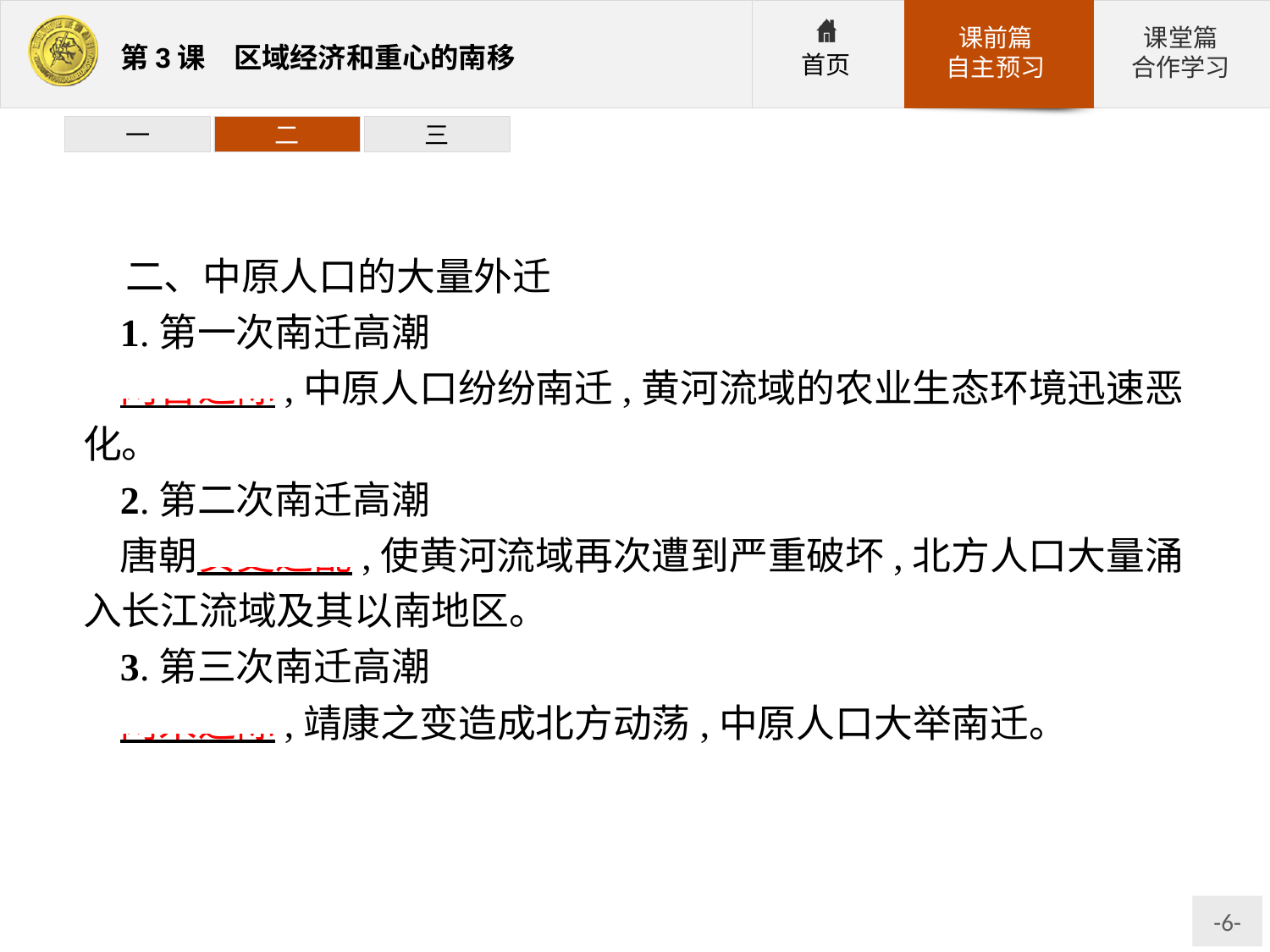

一
二
三
二、中原人口的大量外迁
1.第一次南迁高潮
两晋之际,中原人口纷纷南迁,黄河流域的农业生态环境迅速恶化。
2.第二次南迁高潮
唐朝安史之乱,使黄河流域再次遭到严重破坏,北方人口大量涌入长江流域及其以南地区。
3.第三次南迁高潮
两宋之际,靖康之变造成北方动荡,中原人口大举南迁。